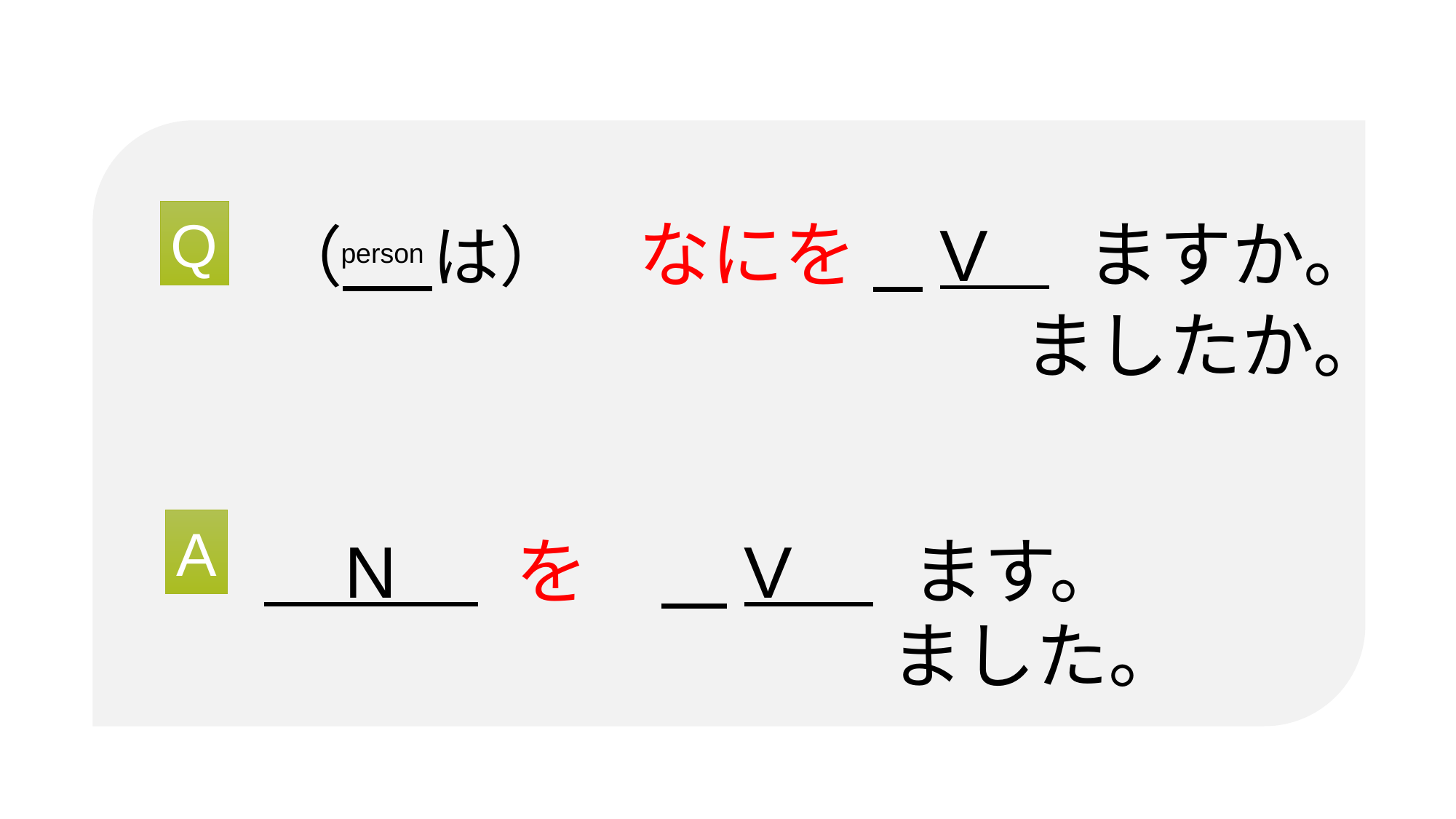

だれ
ひと
Q
（      は）　なにを    V    ますか。
person
ましたか。
A
A: 　　　　  の　　　　　　です。
     N     を　    V     ます。
ました。